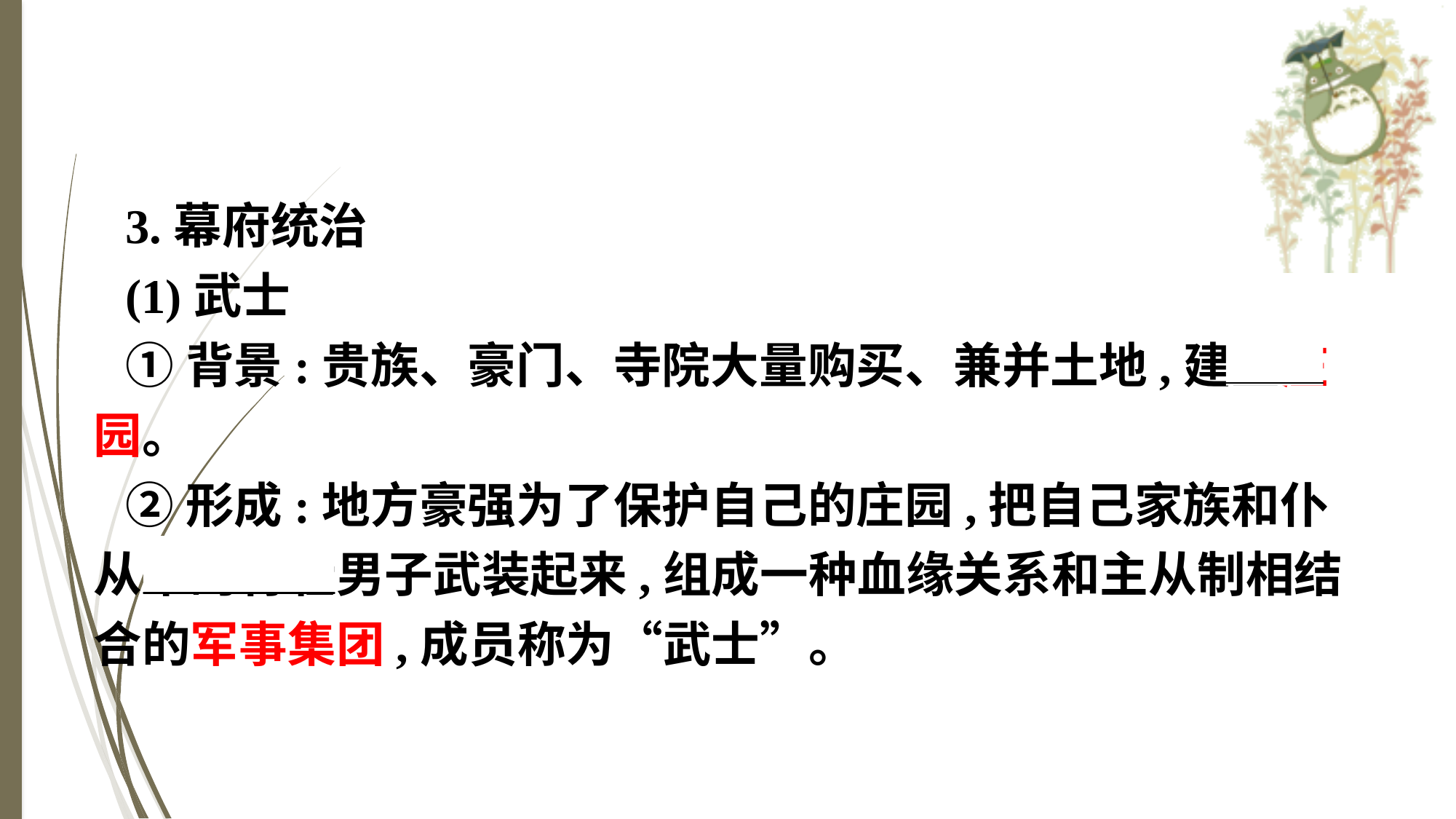

3.幕府统治
(1)武士
①背景:贵族、豪门、寺院大量购买、兼并土地,建立庄园。
②形成:地方豪强为了保护自己的庄园,把自己家族和仆从中的青壮男子武装起来,组成一种血缘关系和主从制相结合的军事集团,成员称为“武士”。